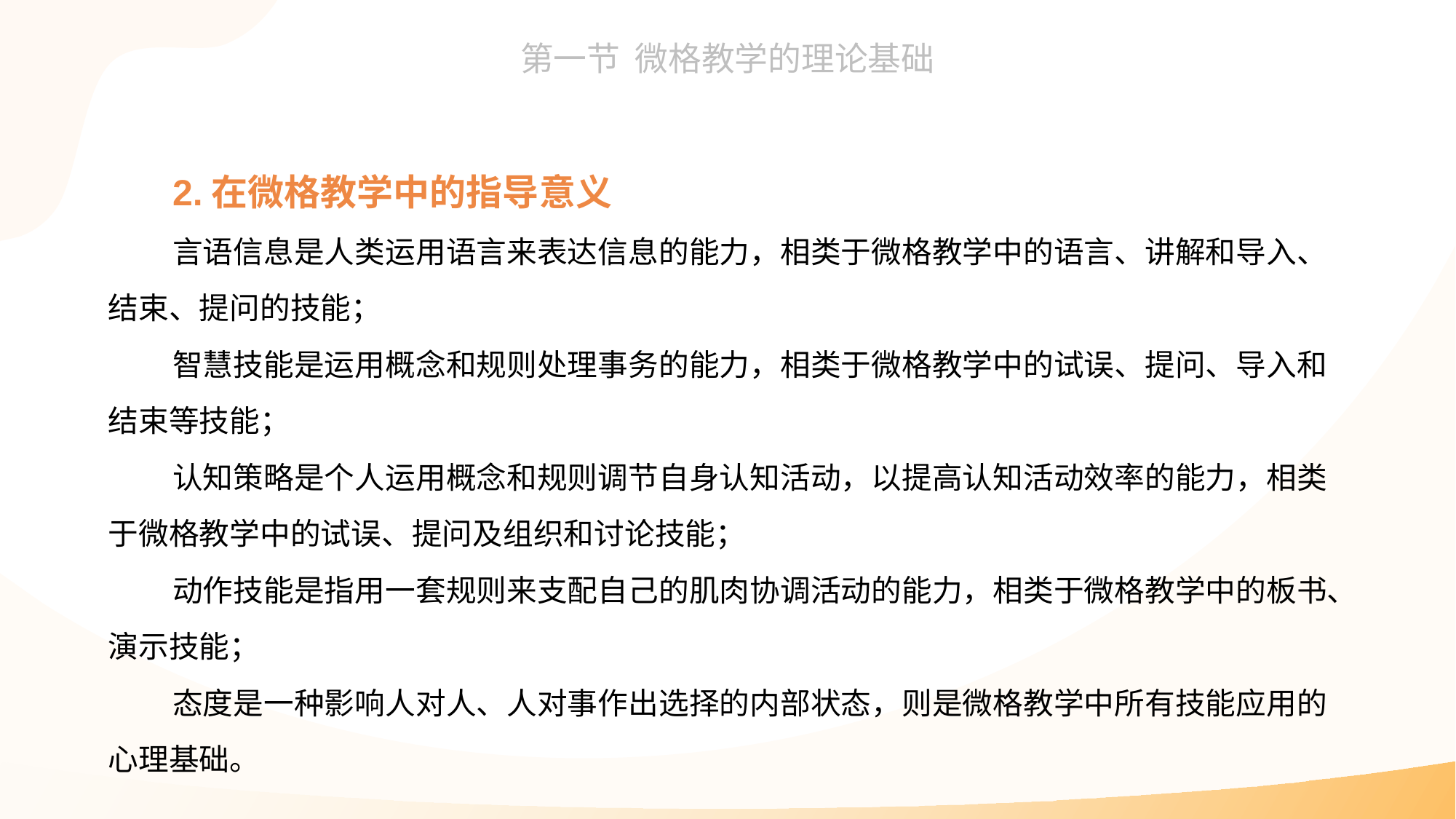

2.在微格教学中的指导意义
言语信息是人类运用语言来表达信息的能力，相类于微格教学中的语言、讲解和导入、结束、提问的技能；
智慧技能是运用概念和规则处理事务的能力，相类于微格教学中的试误、提问、导入和结束等技能；
认知策略是个人运用概念和规则调节自身认知活动，以提高认知活动效率的能力，相类于微格教学中的试误、提问及组织和讨论技能；
动作技能是指用一套规则来支配自己的肌肉协调活动的能力，相类于微格教学中的板书、演示技能；
态度是一种影响人对人、人对事作出选择的内部状态，则是微格教学中所有技能应用的心理基础。